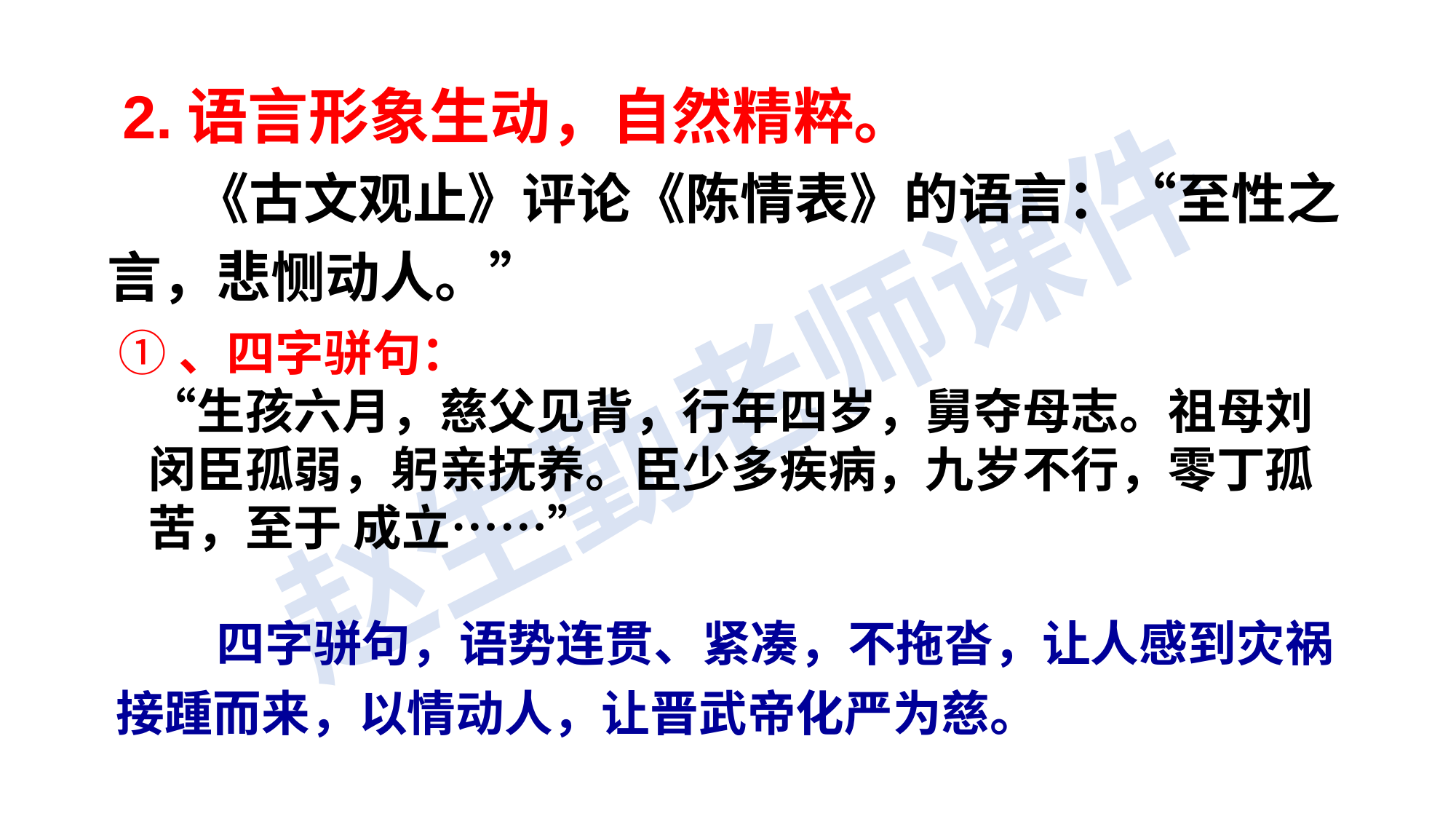

2.语言形象生动，自然精粹。
      《古文观止》评论《陈情表》的语言：“至性之言，悲恻动人。”
 ①、四字骈句：
“生孩六月，慈父见背，行年四岁，舅夺母志。祖母刘闵臣孤弱，躬亲抚养。臣少多疾病，九岁不行，零丁孤苦，至于 成立……”
        四字骈句，语势连贯、紧凑，不拖沓，让人感到灾祸接踵而来，以情动人，让晋武帝化严为慈。